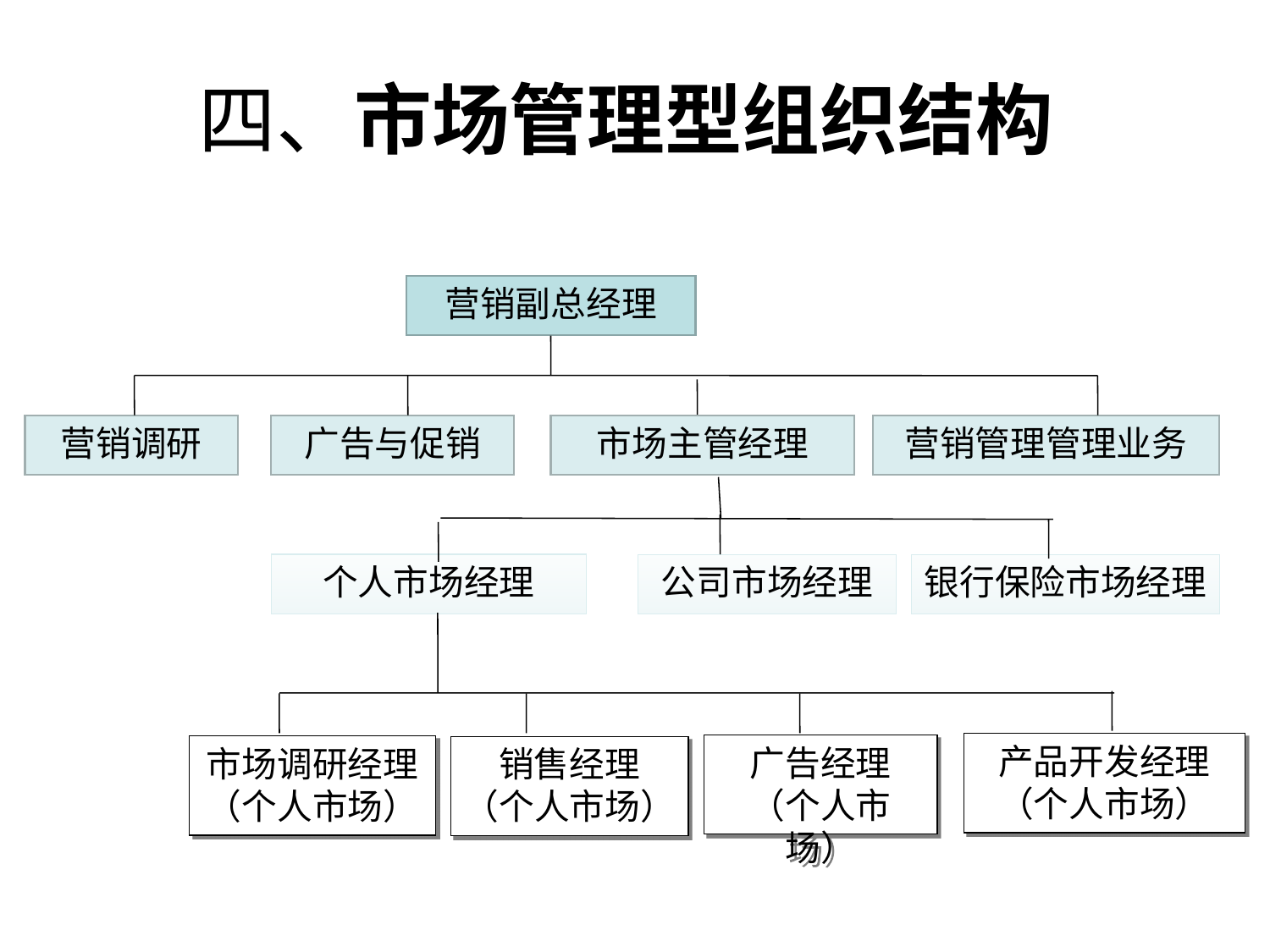

# 四、市场管理型组织结构

营销副总经理
营销调研
广告与促销
市场主管经理
营销管理管理业务
个人市场经理
公司市场经理
银行保险市场经理
产品开发经理
（个人市场）
广告经理
（个人市场）
市场调研经理
（个人市场）
销售经理
（个人市场）